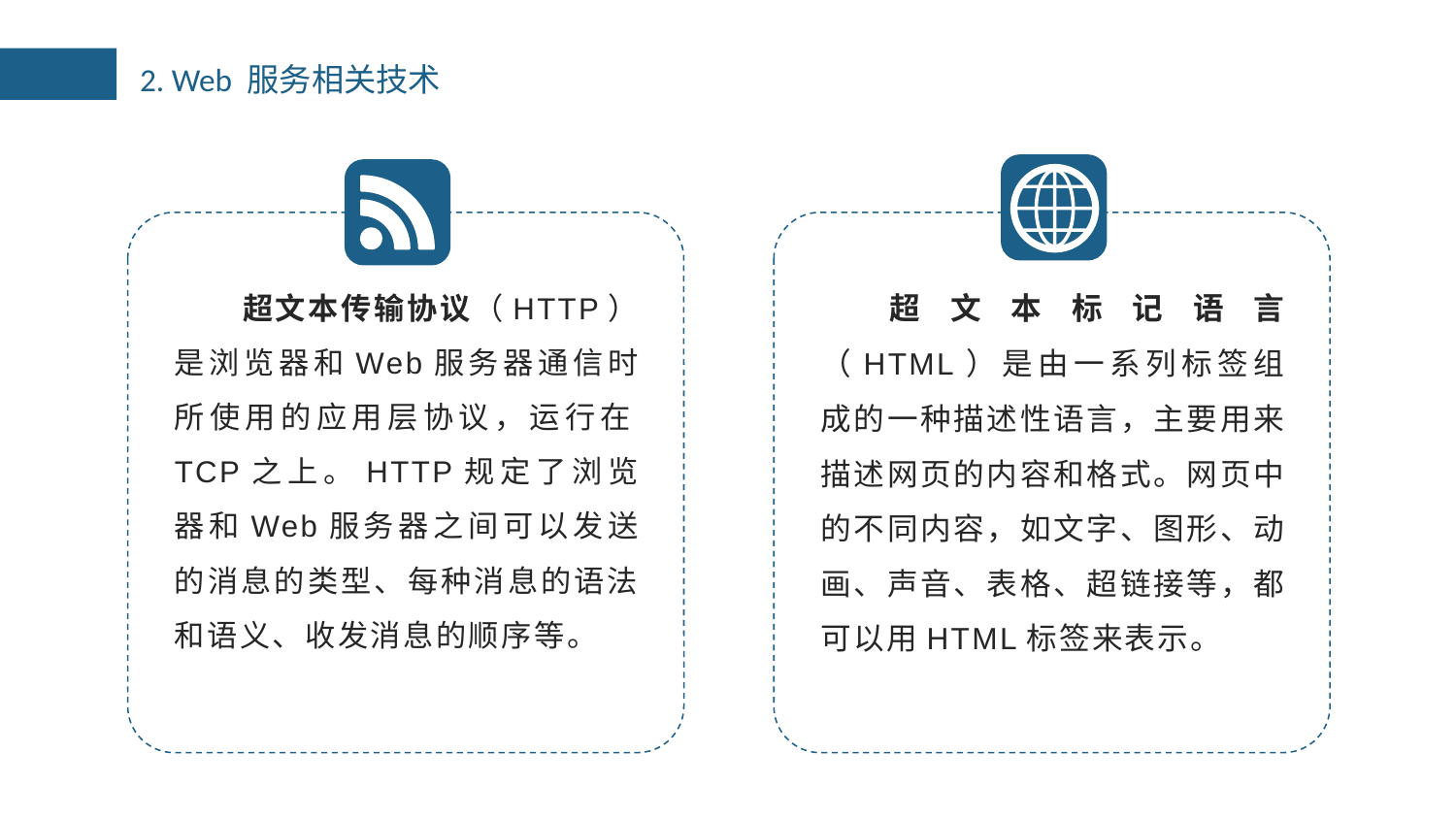

2. Web 服务相关技术

超文本传输协议（HTTP）是浏览器和Web服务器通信时所使用的应用层协议，运行在TCP之上。HTTP规定了浏览器和Web服务器之间可以发送的消息的类型、每种消息的语法和语义、收发消息的顺序等。
超文本标记语言（HTML）是由一系列标签组成的一种描述性语言，主要用来描述网页的内容和格式。网页中的不同内容，如文字、图形、动画、声音、表格、超链接等，都可以用HTML标签来表示。